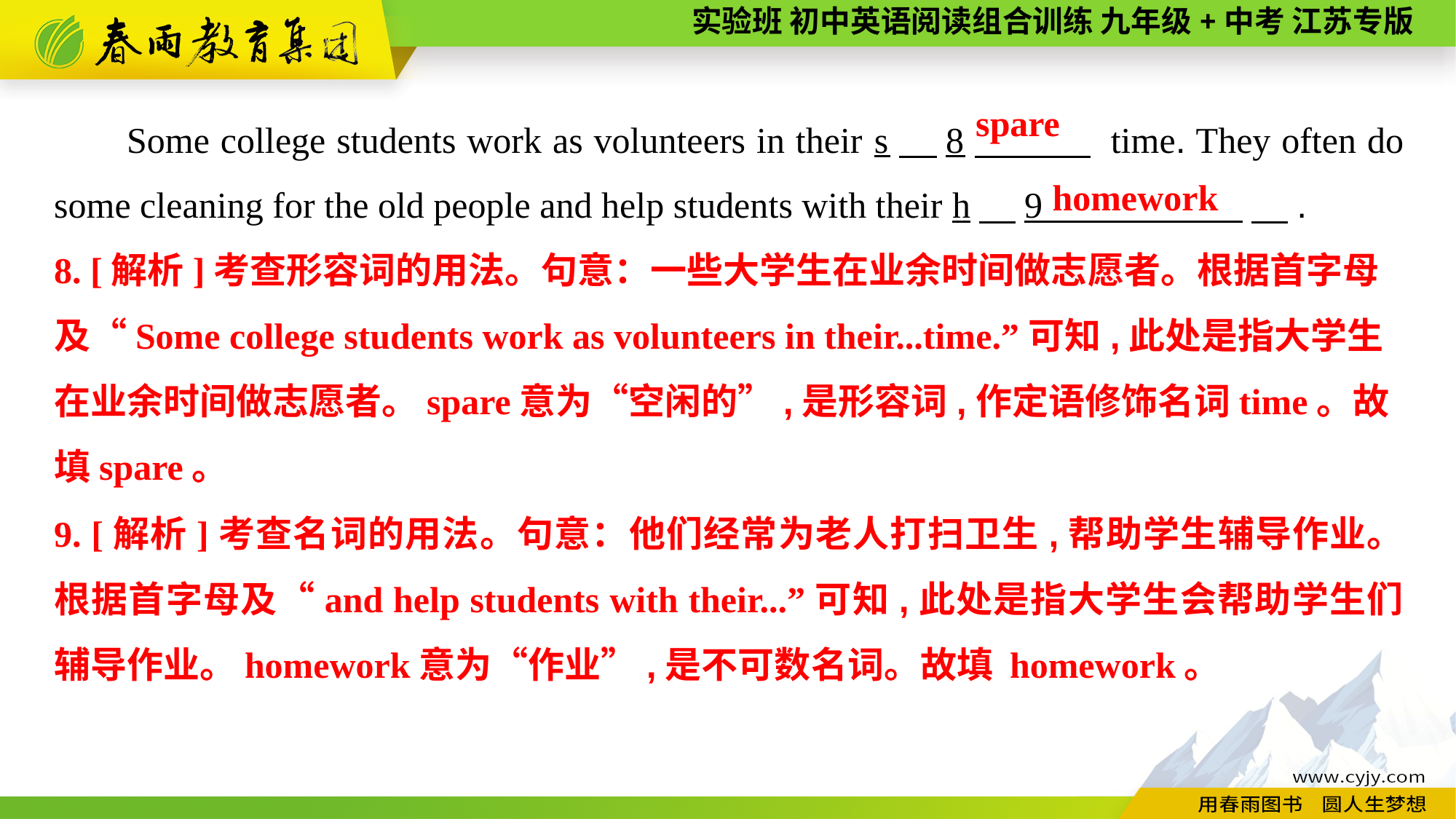

Some college students work as volunteers in their s　8　         time. They often do some cleaning for the old people and help students with their h　9                      　.
spare
homework
8. [解析]考查形容词的用法。句意：一些大学生在业余时间做志愿者。根据首字母及“Some college students work as volunteers in their...time.”可知,此处是指大学生在业余时间做志愿者。spare意为“空闲的”,是形容词,作定语修饰名词time。故
填spare。
9. [解析]考查名词的用法。句意：他们经常为老人打扫卫生,帮助学生辅导作业。根据首字母及“and help students with their...”可知,此处是指大学生会帮助学生们辅导作业。homework意为“作业”,是不可数名词。故填 homework。